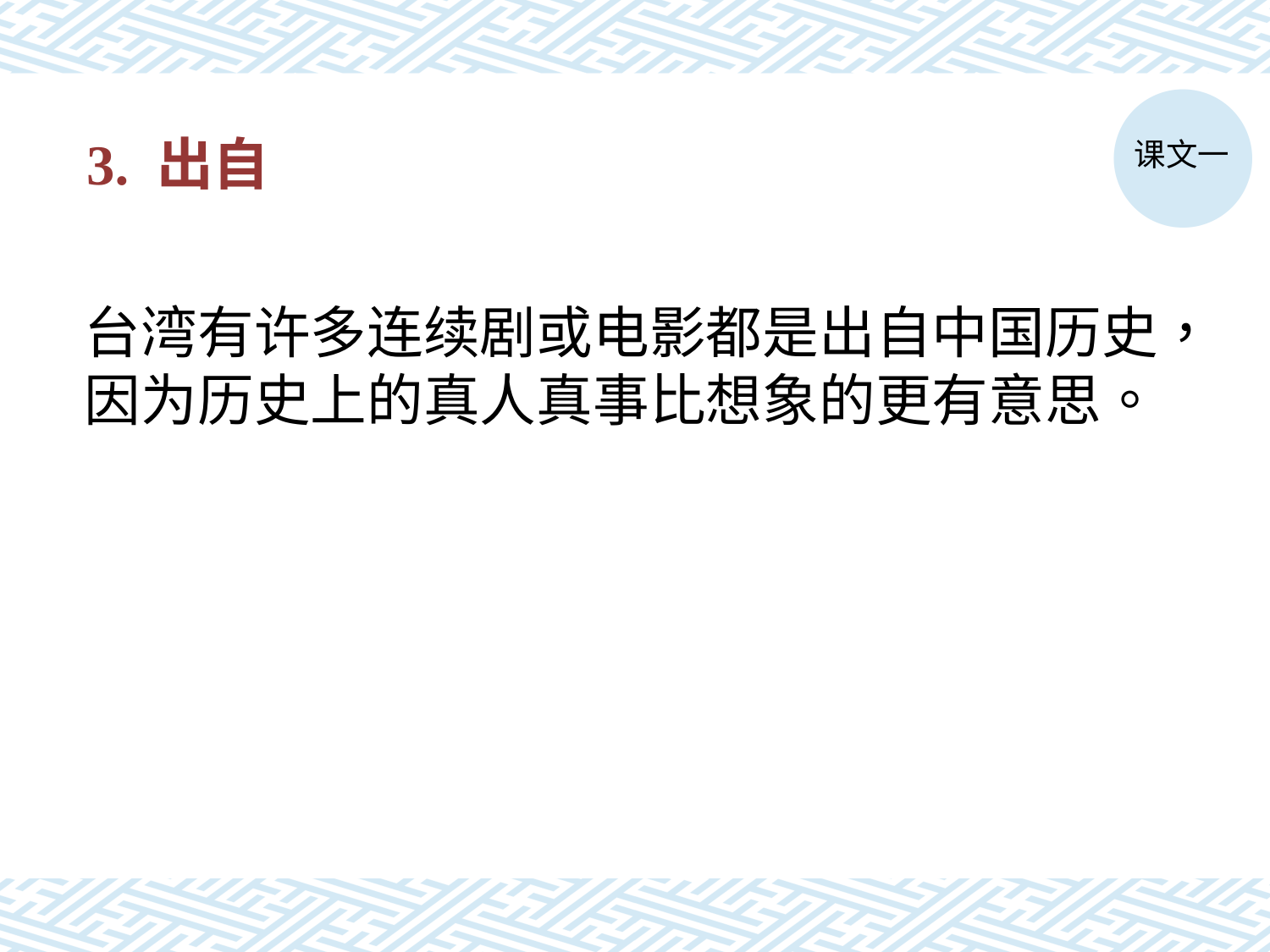

课文一
# 3. 出自

台湾有许多连续剧或电影都是出自中国历史，因为历史上的真人真事比想象的更有意思。